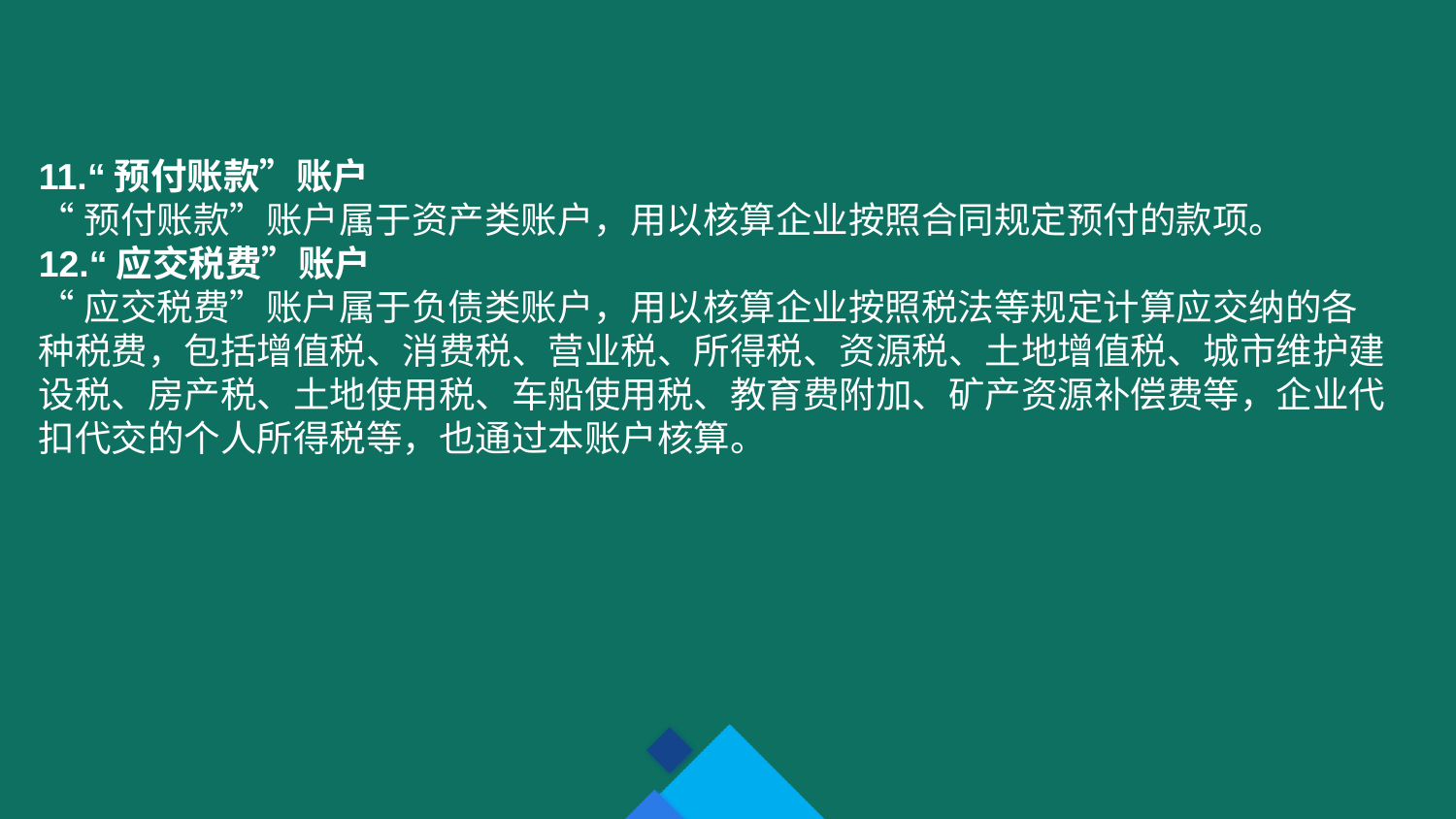

11.“预付账款”账户
“预付账款”账户属于资产类账户，用以核算企业按照合同规定预付的款项。
12.“应交税费”账户
“应交税费”账户属于负债类账户，用以核算企业按照税法等规定计算应交纳的各种税费，包括增值税、消费税、营业税、所得税、资源税、土地增值税、城市维护建设税、房产税、土地使用税、车船使用税、教育费附加、矿产资源补偿费等，企业代扣代交的个人所得税等，也通过本账户核算。